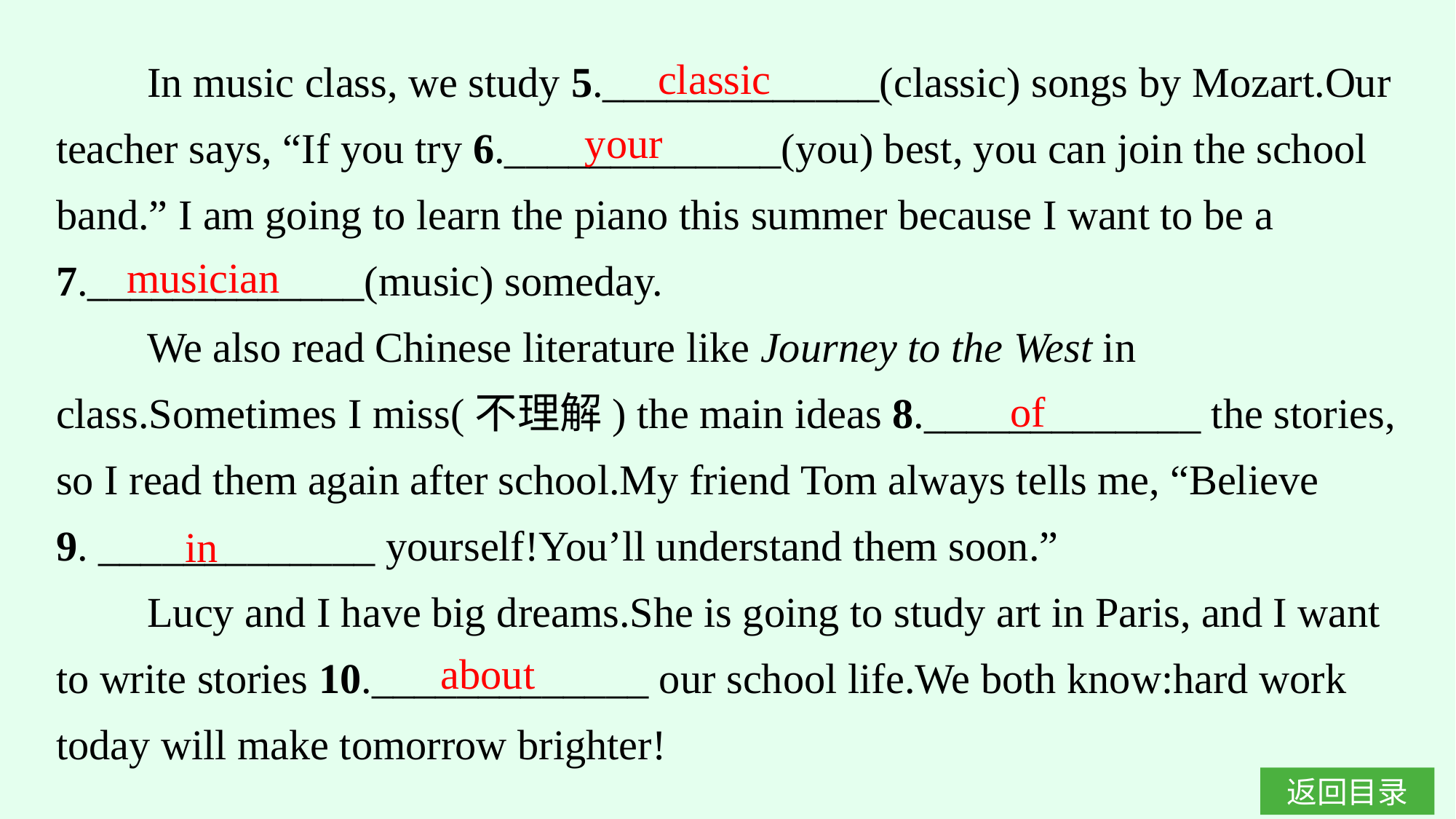

In music class, we study 5._____________(classic) songs by Mozart.Our teacher says, “If you try 6._____________(you) best, you can join the school band.” I am going to learn the piano this summer because I want to be a 7._____________(music) someday.
We also read Chinese literature like Journey to the West in class.Sometimes I miss(不理解) the main ideas 8._____________ the stories, so I read them again after school.My friend Tom always tells me, “Believe       9. _____________ yourself!You’ll understand them soon.”
Lucy and I have big dreams.She is going to study art in Paris, and I want to write stories 10._____________ our school life.We both know:hard work today will make tomorrow brighter!
classic
your
musician
of
in
about